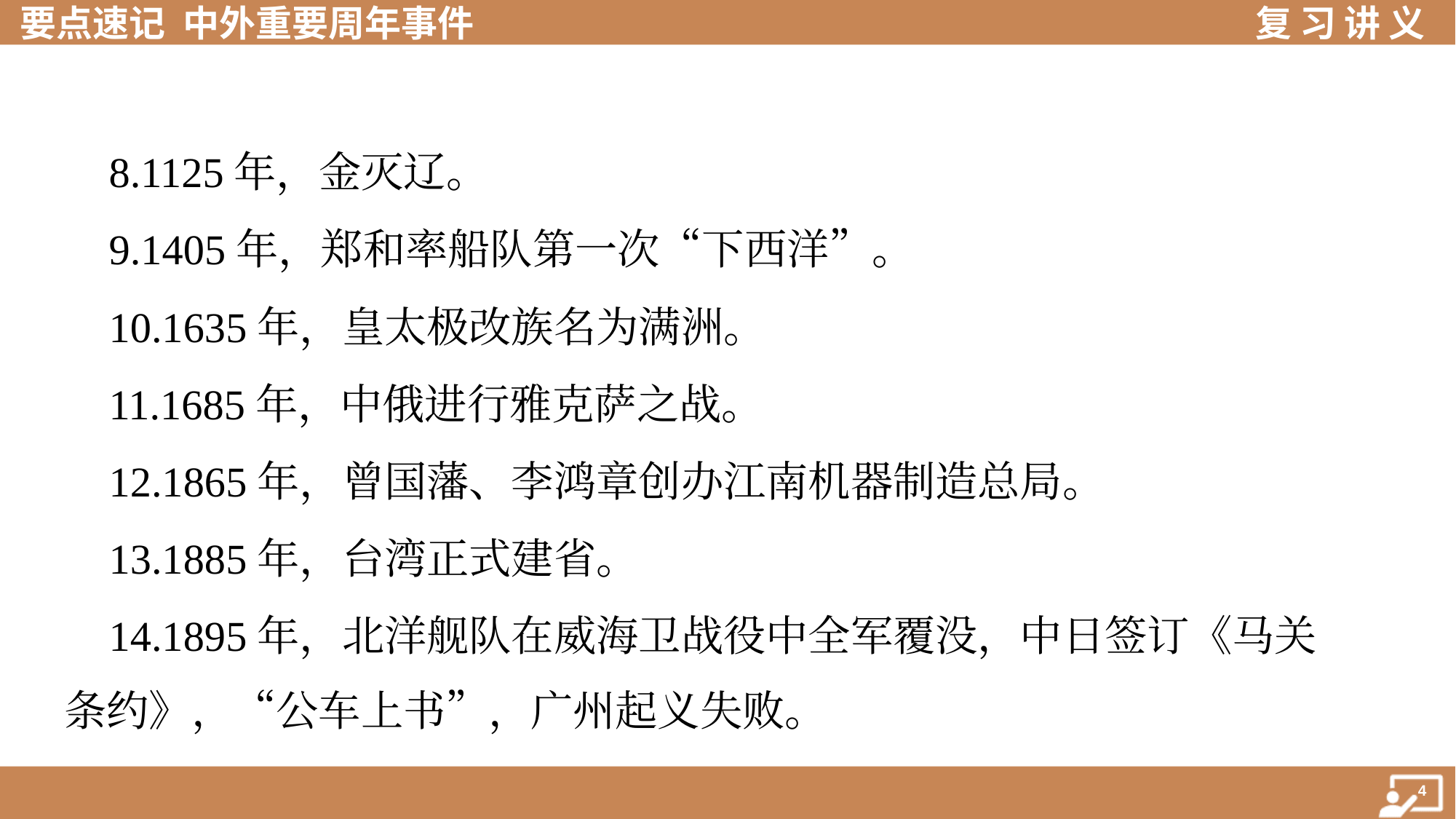

8.1125年，金灭辽。
    9.1405年，郑和率船队第一次“下西洋”。
    10.1635年，皇太极改族名为满洲。
    11.1685年，中俄进行雅克萨之战。
    12.1865年，曾国藩、李鸿章创办江南机器制造总局。
    13.1885年，台湾正式建省。
    14.1895年，北洋舰队在威海卫战役中全军覆没，中日签订《马关
条约》，“公车上书”，广州起义失败。